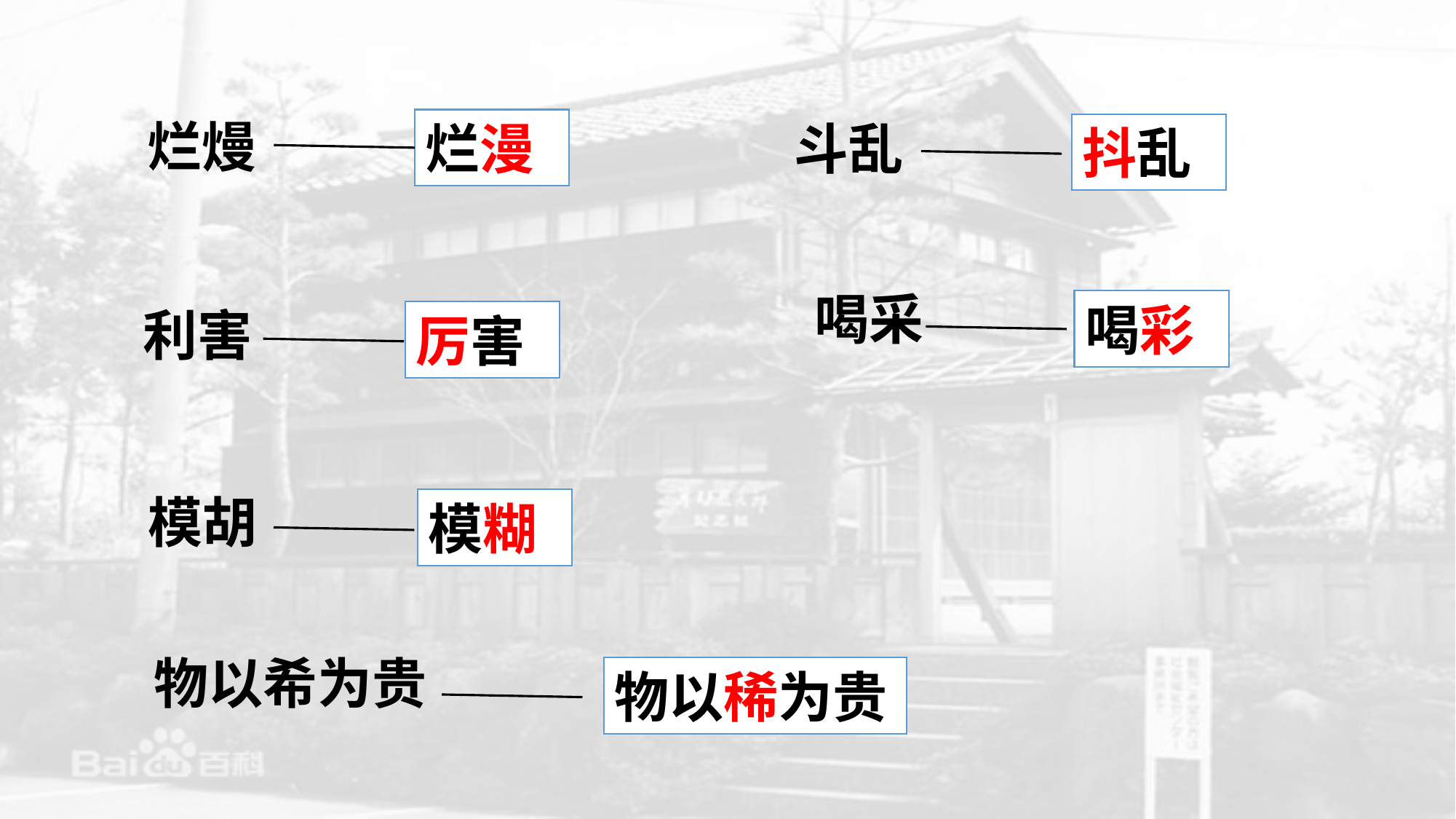

烂熳
烂漫
斗乱
抖乱
喝采
喝彩
利害
厉害
模胡
模糊
物以希为贵
物以稀为贵